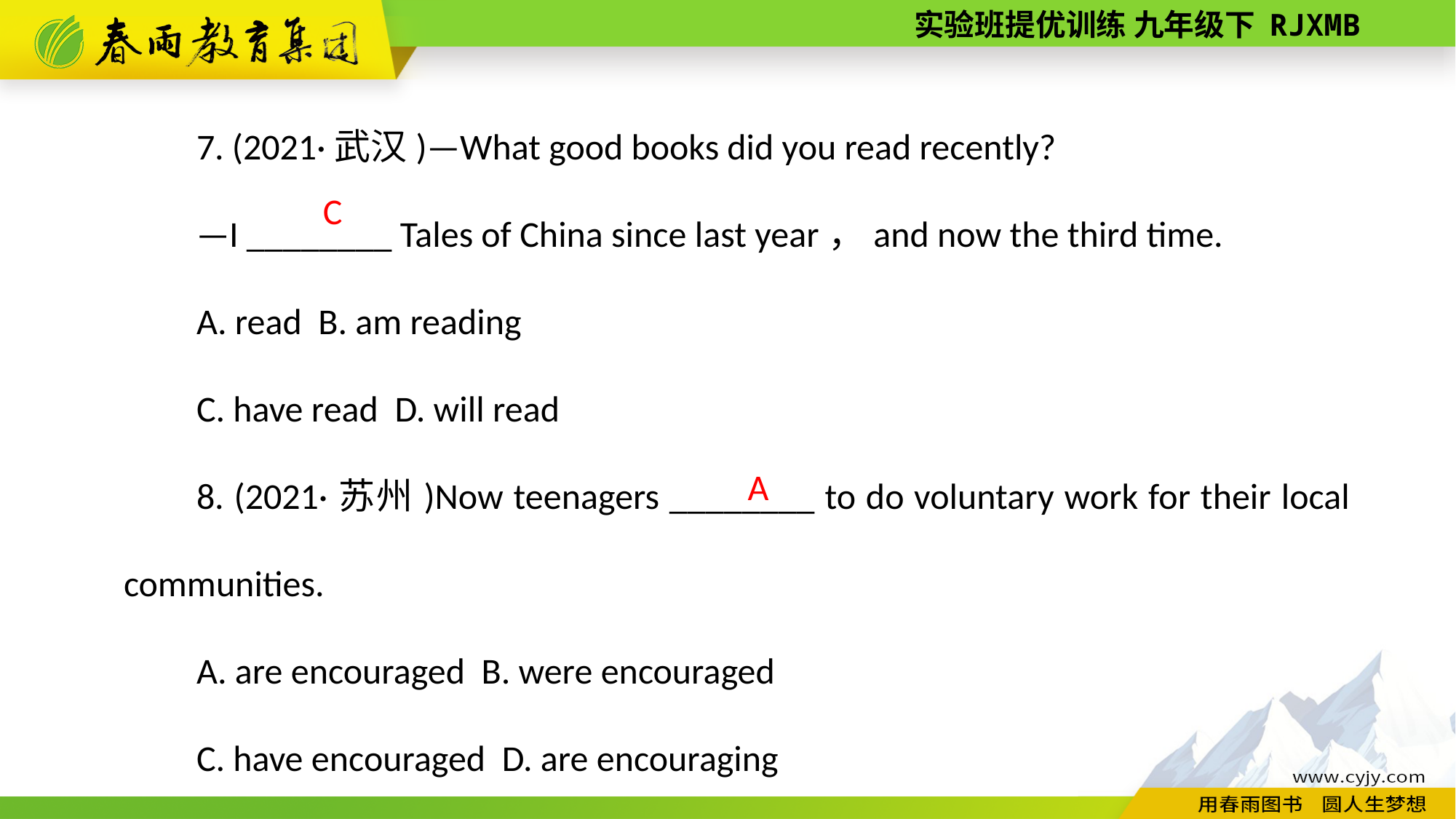

7. (2021·武汉)—What good books did you read recently?
—I ________ Tales of China since last year，and now the third time.
A. read  B. am reading
C. have read  D. will read
8. (2021·苏州)Now teenagers ________ to do voluntary work for their local communities.
A. are encouraged  B. were encouraged
C. have encouraged  D. are encouraging
C
A